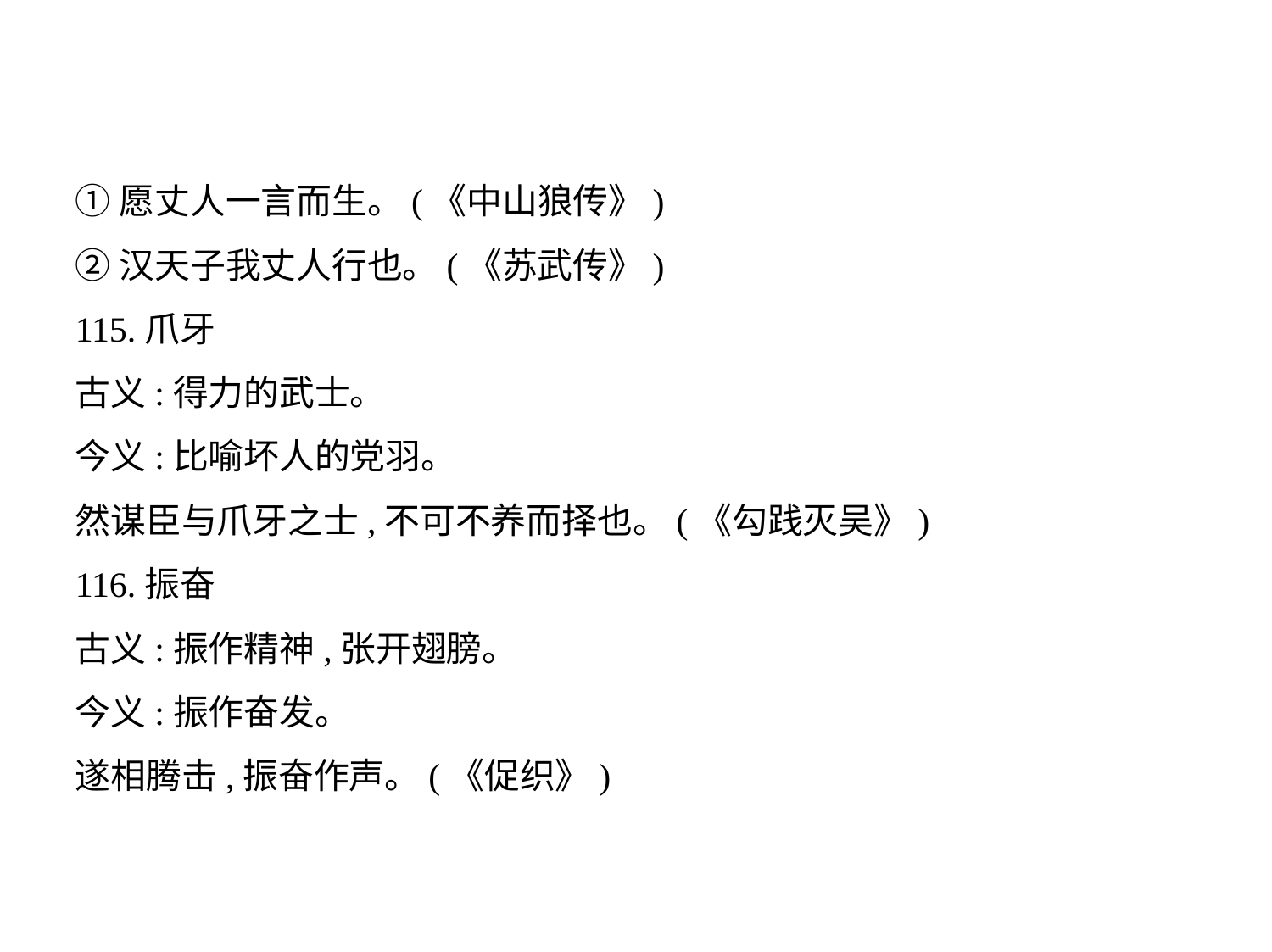

①愿丈人一言而生。(《中山狼传》)
②汉天子我丈人行也。(《苏武传》)
115.爪牙
古义:得力的武士。
今义:比喻坏人的党羽。
然谋臣与爪牙之士,不可不养而择也。(《勾践灭吴》)
116.振奋
古义:振作精神,张开翅膀。
今义:振作奋发。
遂相腾击,振奋作声。(《促织》)